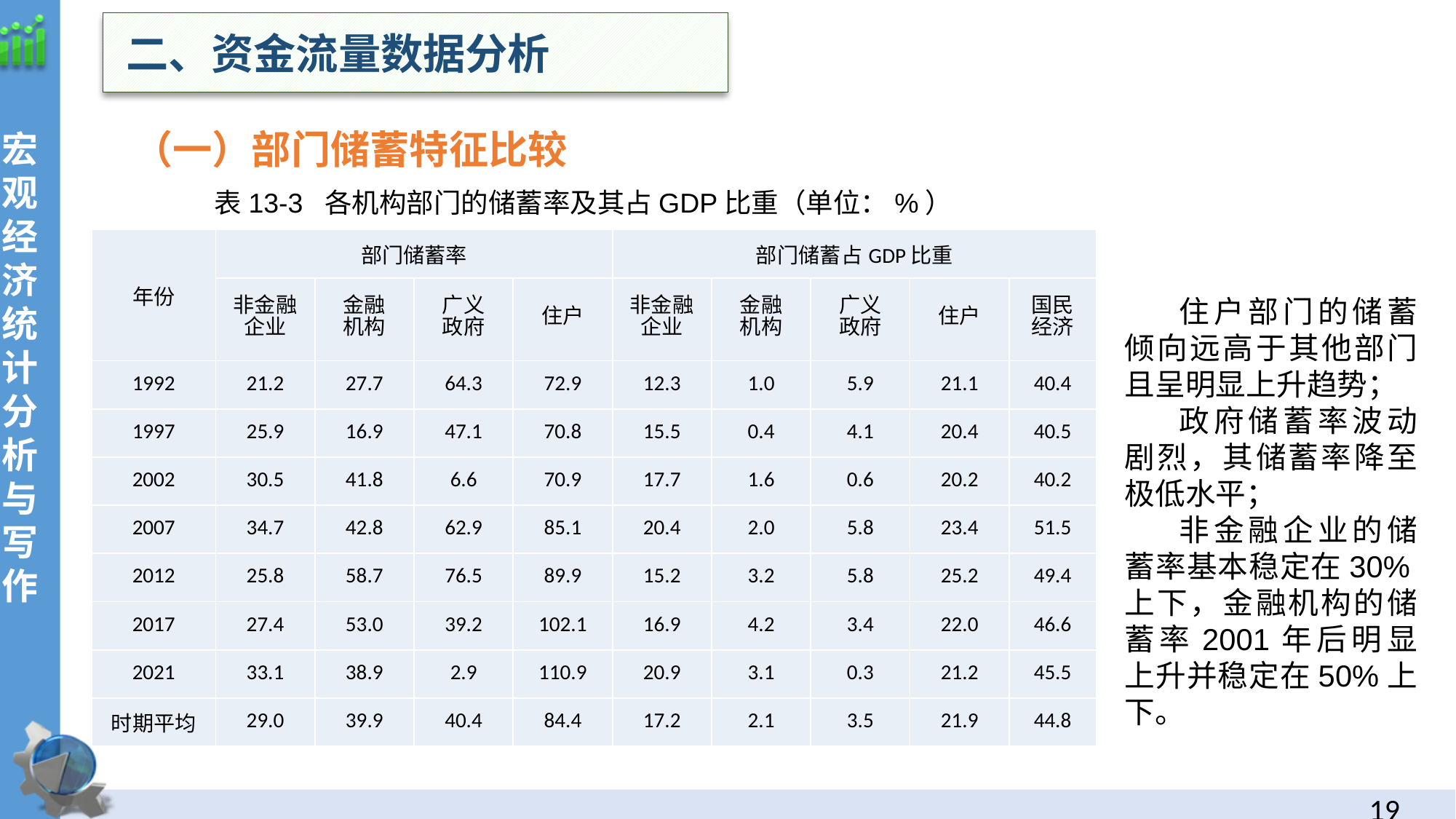

二、资金流量数据分析
宏观经济统计分析与写作
（一）部门储蓄特征比较

表13-3  各机构部门的储蓄率及其占GDP比重（单位：%）
| 年份 | 部门储蓄率 |  |  |  | 部门储蓄占GDP比重 |  |  |  |  |
| --- | --- | --- | --- | --- | --- | --- | --- | --- | --- |
|  | 非金融企业 | 金融 机构 | 广义 政府 | 住户 | 非金融企业 | 金融 机构 | 广义 政府 | 住户 | 国民 经济 |
| 1992 | 21.2 | 27.7 | 64.3 | 72.9 | 12.3 | 1.0 | 5.9 | 21.1 | 40.4 |
| 1997 | 25.9 | 16.9 | 47.1 | 70.8 | 15.5 | 0.4 | 4.1 | 20.4 | 40.5 |
| 2002 | 30.5 | 41.8 | 6.6 | 70.9 | 17.7 | 1.6 | 0.6 | 20.2 | 40.2 |
| 2007 | 34.7 | 42.8 | 62.9 | 85.1 | 20.4 | 2.0 | 5.8 | 23.4 | 51.5 |
| 2012 | 25.8 | 58.7 | 76.5 | 89.9 | 15.2 | 3.2 | 5.8 | 25.2 | 49.4 |
| 2017 | 27.4 | 53.0 | 39.2 | 102.1 | 16.9 | 4.2 | 3.4 | 22.0 | 46.6 |
| 2021 | 33.1 | 38.9 | 2.9 | 110.9 | 20.9 | 3.1 | 0.3 | 21.2 | 45.5 |
| 时期平均 | 29.0 | 39.9 | 40.4 | 84.4 | 17.2 | 2.1 | 3.5 | 21.9 | 44.8 |
住户部门的储蓄倾向远高于其他部门且呈明显上升趋势；
政府储蓄率波动剧烈，其储蓄率降至极低水平；
非金融企业的储蓄率基本稳定在30%上下，金融机构的储蓄率2001年后明显上升并稳定在50%上下。

19